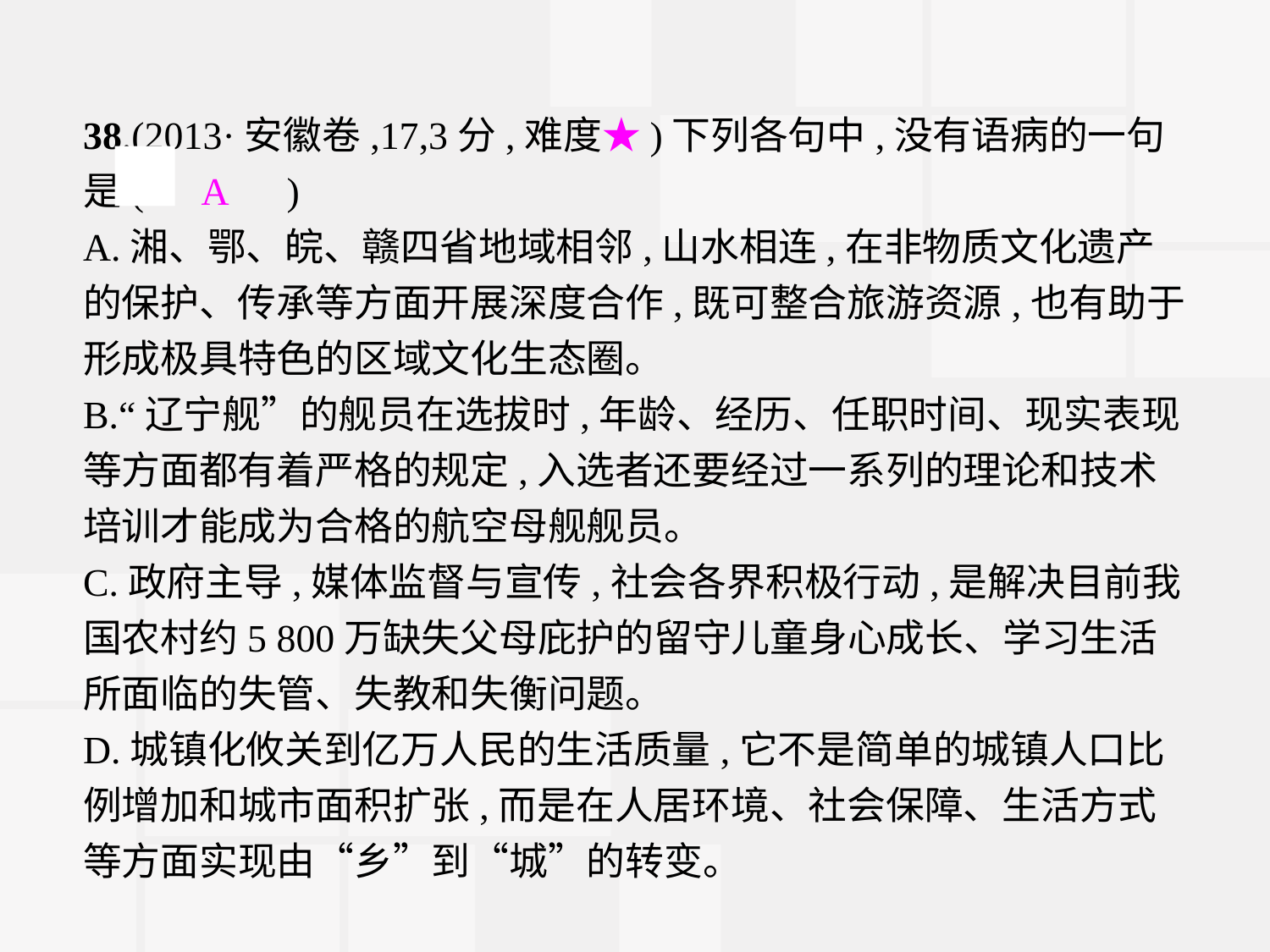

38.(2013·安徽卷,17,3分,难度★)下列各句中,没有语病的一句是(　A　)
A.湘、鄂、皖、赣四省地域相邻,山水相连,在非物质文化遗产的保护、传承等方面开展深度合作,既可整合旅游资源,也有助于形成极具特色的区域文化生态圈。
B.“辽宁舰”的舰员在选拔时,年龄、经历、任职时间、现实表现等方面都有着严格的规定,入选者还要经过一系列的理论和技术培训才能成为合格的航空母舰舰员。
C.政府主导,媒体监督与宣传,社会各界积极行动,是解决目前我国农村约5 800万缺失父母庇护的留守儿童身心成长、学习生活所面临的失管、失教和失衡问题。
D.城镇化攸关到亿万人民的生活质量,它不是简单的城镇人口比例增加和城市面积扩张,而是在人居环境、社会保障、生活方式等方面实现由“乡”到“城”的转变。